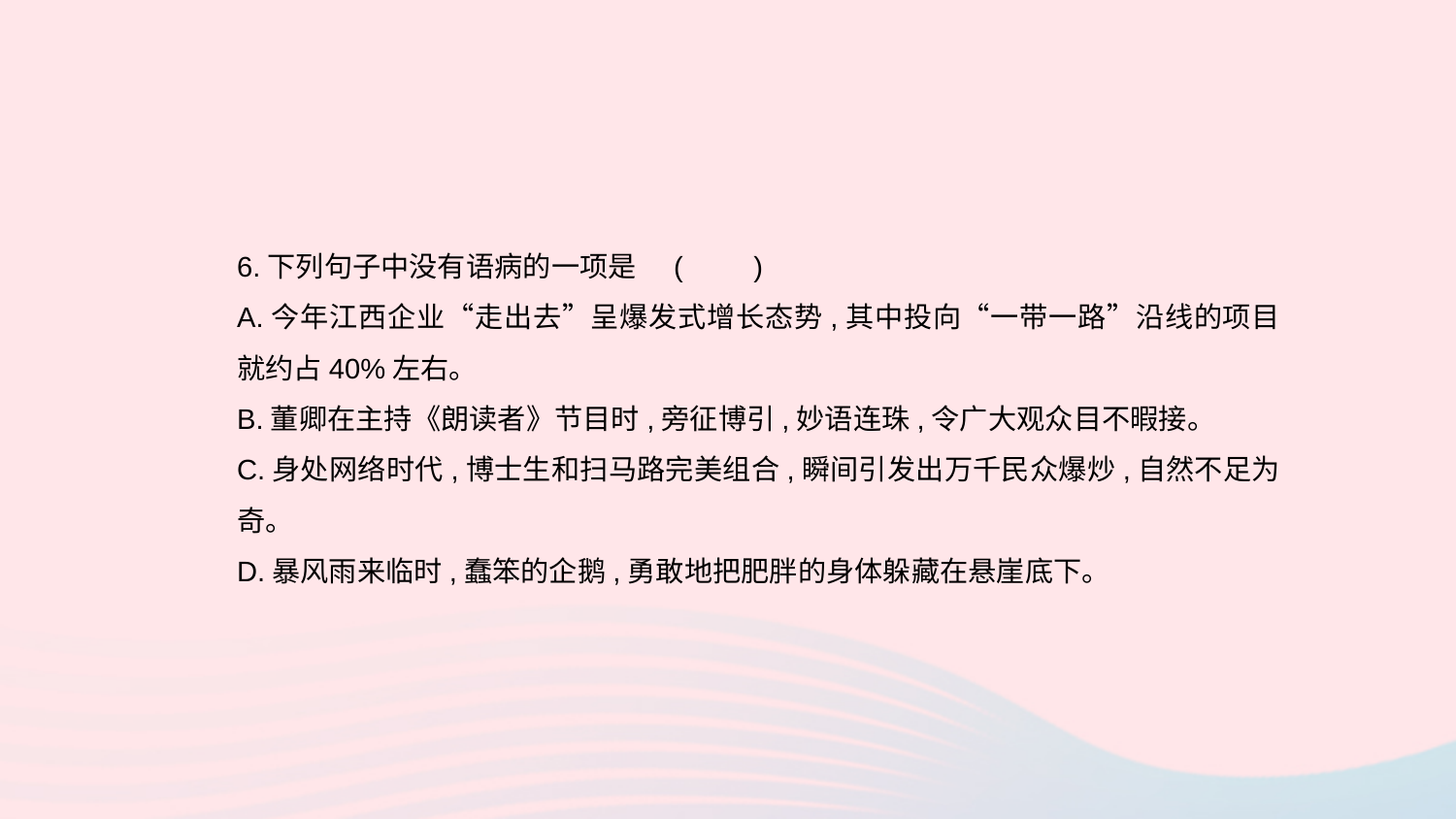

6.下列句子中没有语病的一项是	(　　)
A.今年江西企业“走出去”呈爆发式增长态势,其中投向“一带一路”沿线的项目就约占40%左右。
B.董卿在主持《朗读者》节目时,旁征博引,妙语连珠,令广大观众目不暇接。
C.身处网络时代,博士生和扫马路完美组合,瞬间引发出万千民众爆炒,自然不足为奇。
D.暴风雨来临时,蠢笨的企鹅,勇敢地把肥胖的身体躲藏在悬崖底下。